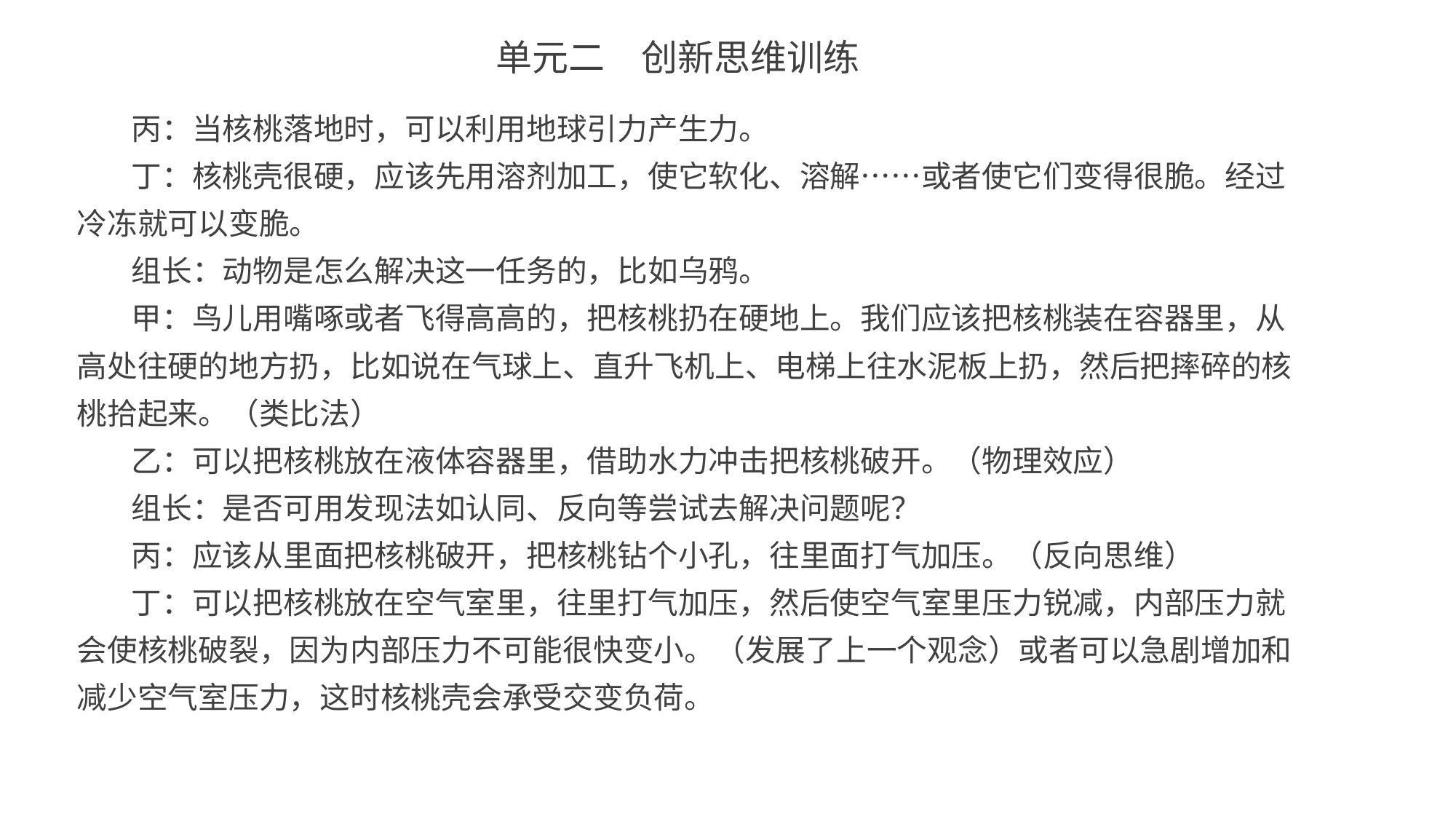

单元二　创新思维训练
丙：当核桃落地时，可以利用地球引力产生力。
丁：核桃壳很硬，应该先用溶剂加工，使它软化、溶解……或者使它们变得很脆。经过冷冻就可以变脆。
组长：动物是怎么解决这一任务的，比如乌鸦。
甲：鸟儿用嘴啄或者飞得高高的，把核桃扔在硬地上。我们应该把核桃装在容器里，从高处往硬的地方扔，比如说在气球上、直升飞机上、电梯上往水泥板上扔，然后把摔碎的核桃拾起来。（类比法）
乙：可以把核桃放在液体容器里，借助水力冲击把核桃破开。（物理效应）
组长：是否可用发现法如认同、反向等尝试去解决问题呢？
丙：应该从里面把核桃破开，把核桃钻个小孔，往里面打气加压。（反向思维）
丁：可以把核桃放在空气室里，往里打气加压，然后使空气室里压力锐减，内部压力就会使核桃破裂，因为内部压力不可能很快变小。（发展了上一个观念）或者可以急剧增加和减少空气室压力，这时核桃壳会承受交变负荷。